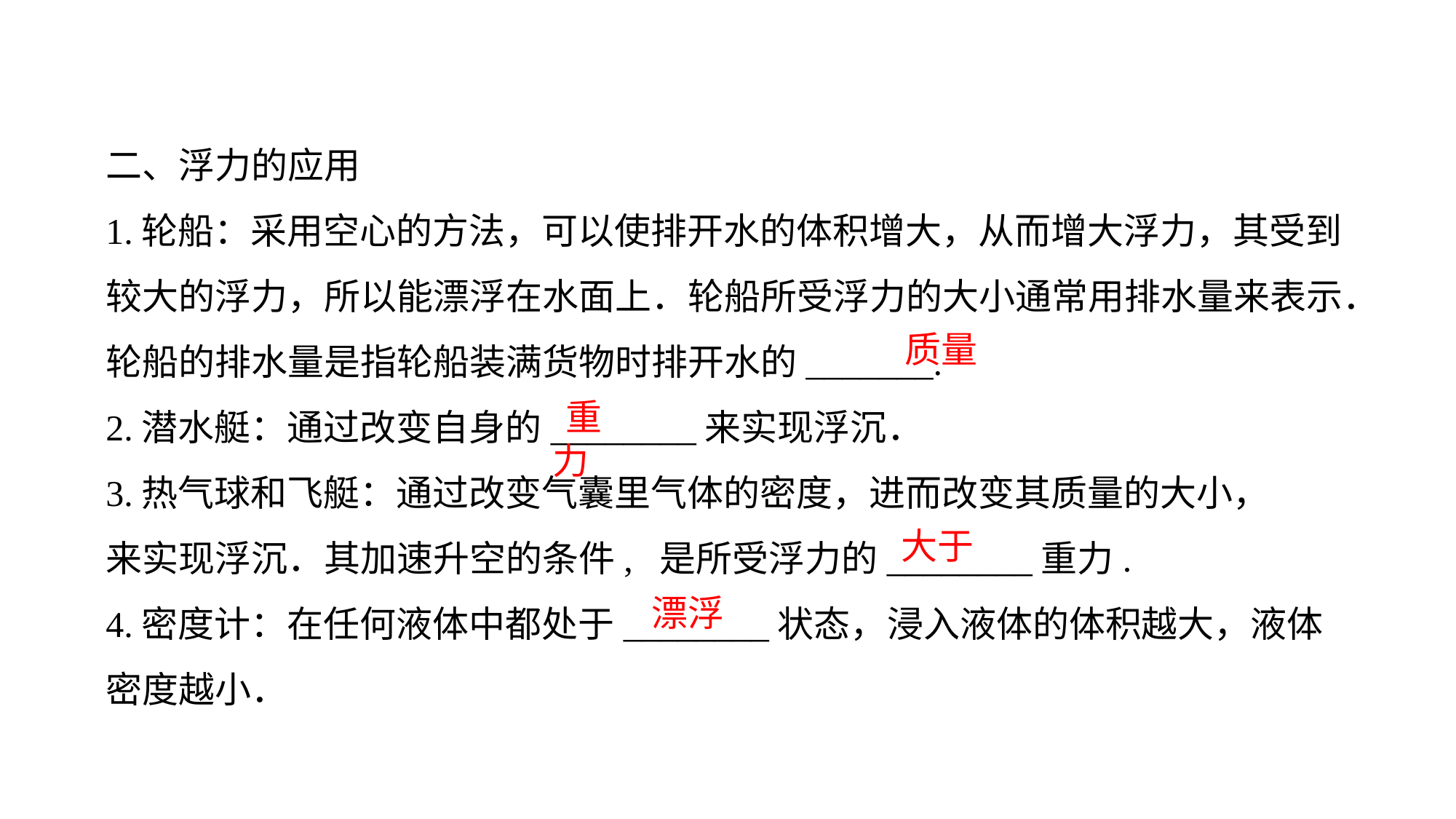

二、浮力的应用
1.轮船：采用空心的方法，可以使排开水的体积增大，从而增大浮力，其受到较大的浮力，所以能漂浮在水面上．轮船所受浮力的大小通常用排水量来表示．轮船的排水量是指轮船装满货物时排开水的_______.
2.潜水艇：通过改变自身的________来实现浮沉．
3.热气球和飞艇：通过改变气囊里气体的密度，进而改变其质量的大小，
来实现浮沉．其加速升空的条件,  是所受浮力的________重力.
4.密度计：在任何液体中都处于________状态，浸入液体的体积越大，液体密度越小．
 质量
 重力

 大于
 漂浮